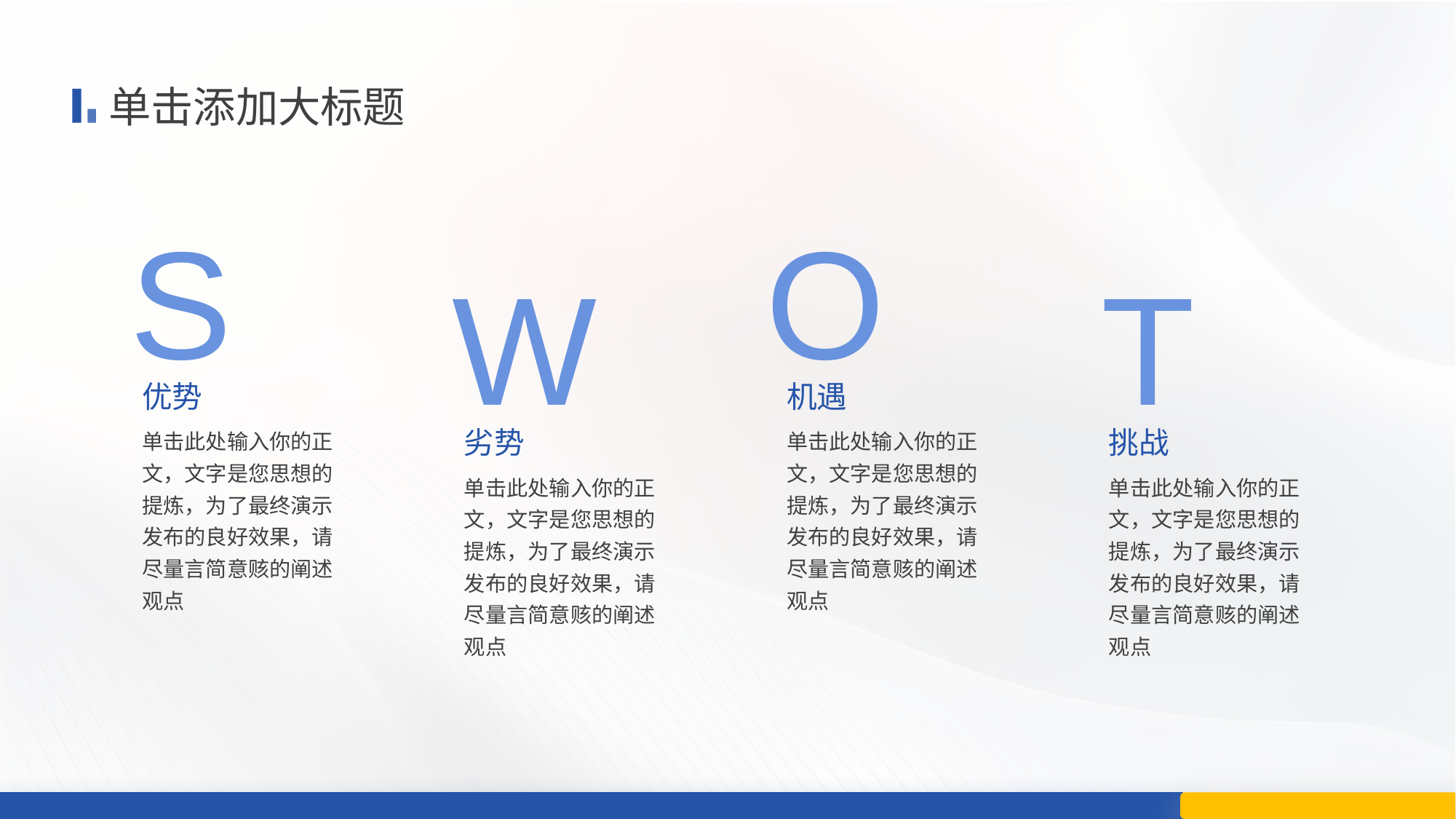

单击添加大标题

S
O
W
T
优势
机遇
单击此处输入你的正文，文字是您思想的提炼，为了最终演示发布的良好效果，请尽量言简意赅的阐述观点
单击此处输入你的正文，文字是您思想的提炼，为了最终演示发布的良好效果，请尽量言简意赅的阐述观点
劣势
挑战
单击此处输入你的正文，文字是您思想的提炼，为了最终演示发布的良好效果，请尽量言简意赅的阐述观点
单击此处输入你的正文，文字是您思想的提炼，为了最终演示发布的良好效果，请尽量言简意赅的阐述观点